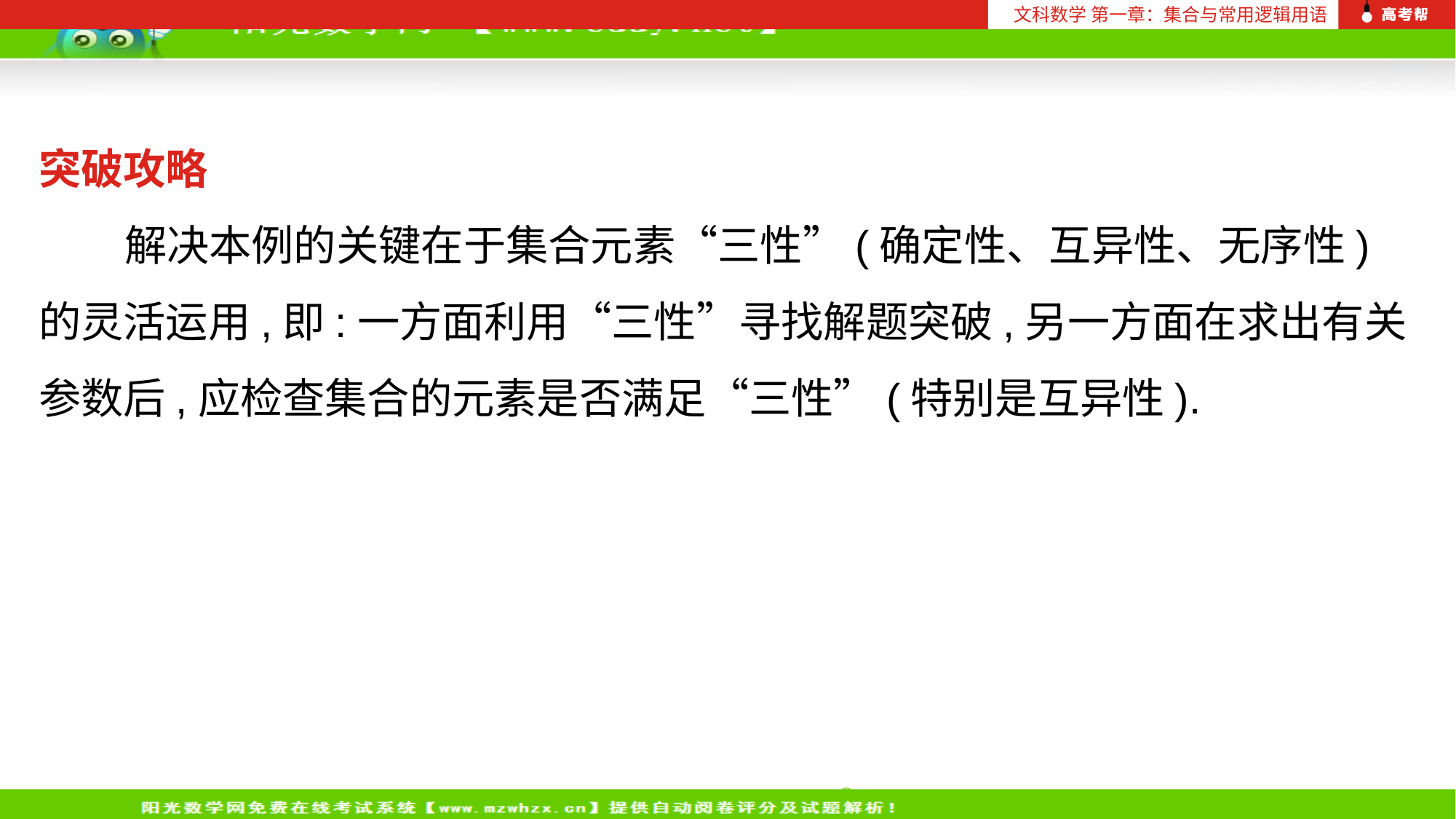

文科数学 第一章：集合与常用逻辑用语

突破攻略
        解决本例的关键在于集合元素“三性”(确定性、互异性、无序性)的灵活运用,即:一方面利用“三性”寻找解题突破,另一方面在求出有关参数后,应检查集合的元素是否满足“三性”(特别是互异性).